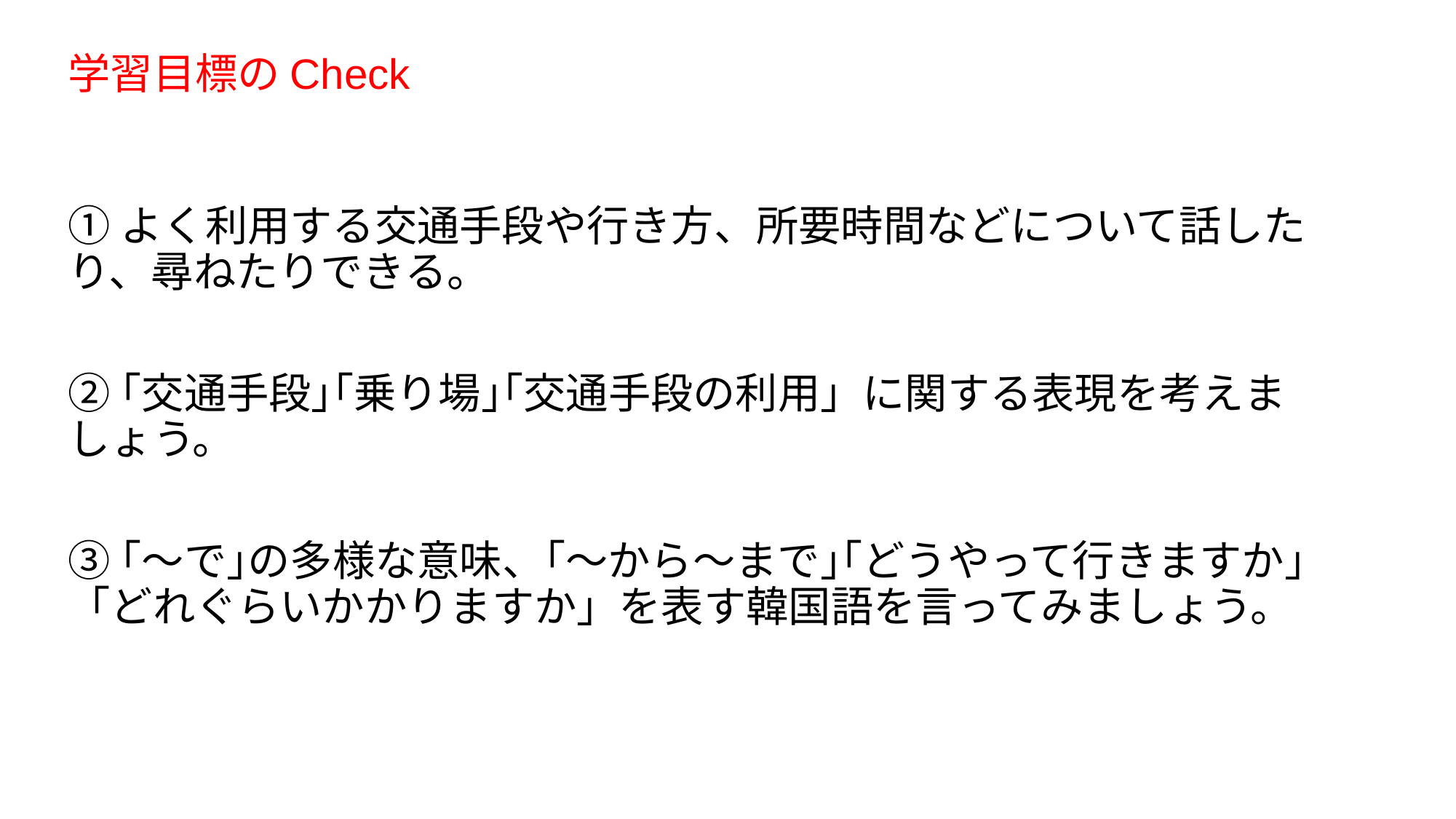

# 学習目標のCheck

①よく利用する交通手段や行き方、所要時間などについて話したり、尋ねたりできる。

②｢交通手段｣｢乗り場｣｢交通手段の利用」に関する表現を考えましょう。

③｢～で｣の多様な意味、｢～から～まで｣｢どうやって行きますか｣「どれぐらいかかりますか」を表す韓国語を言ってみましょう。